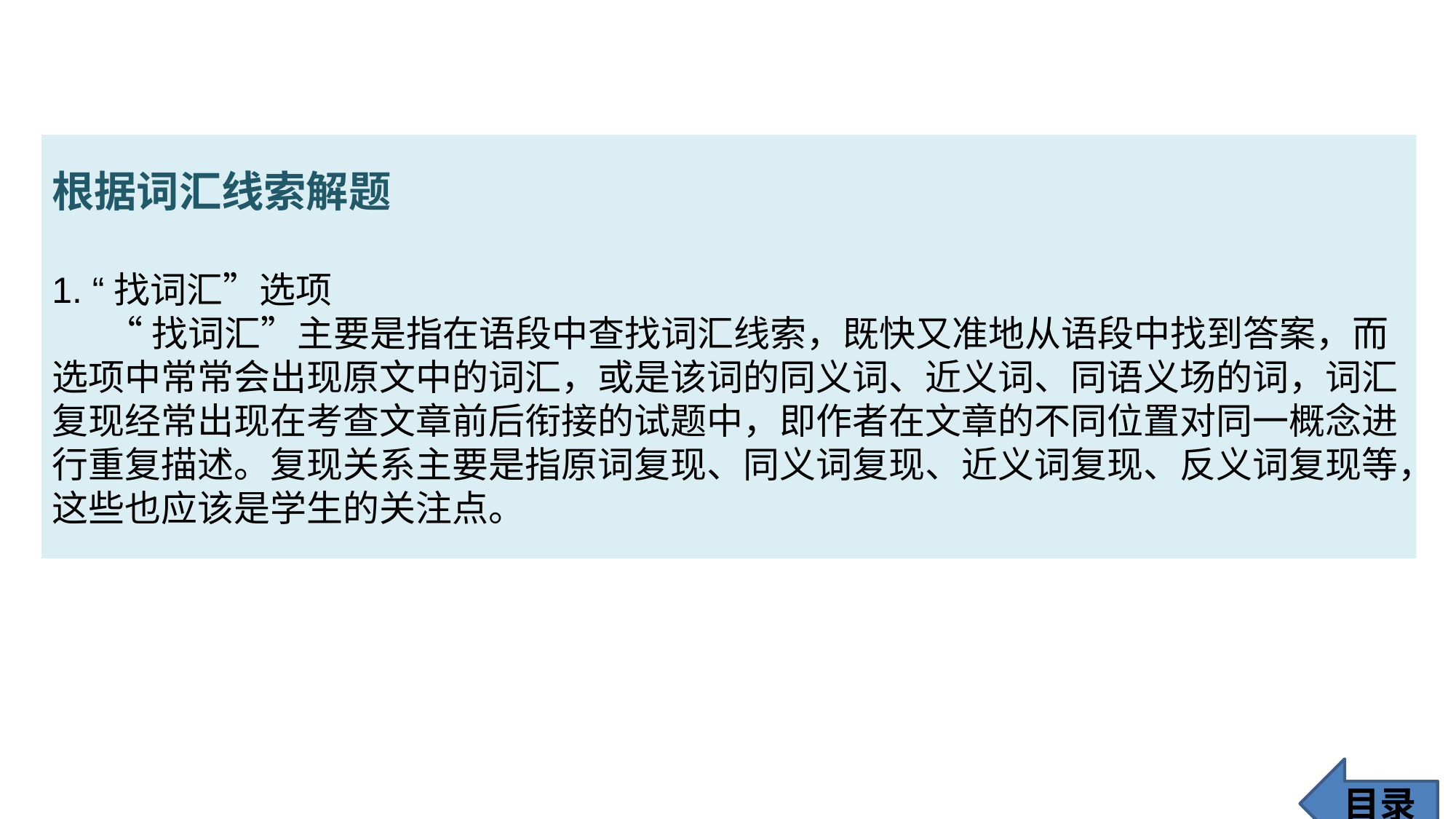

根据词汇线索解题

1. “找词汇”选项
“找词汇”主要是指在语段中查找词汇线索，既快又准地从语段中找到答案，而选项中常常会出现原文中的词汇，或是该词的同义词、近义词、同语义场的词，词汇复现经常出现在考查文章前后衔接的试题中，即作者在文章的不同位置对同一概念进行重复描述。复现关系主要是指原词复现、同义词复现、近义词复现、反义词复现等，这些也应该是学生的关注点。
目录